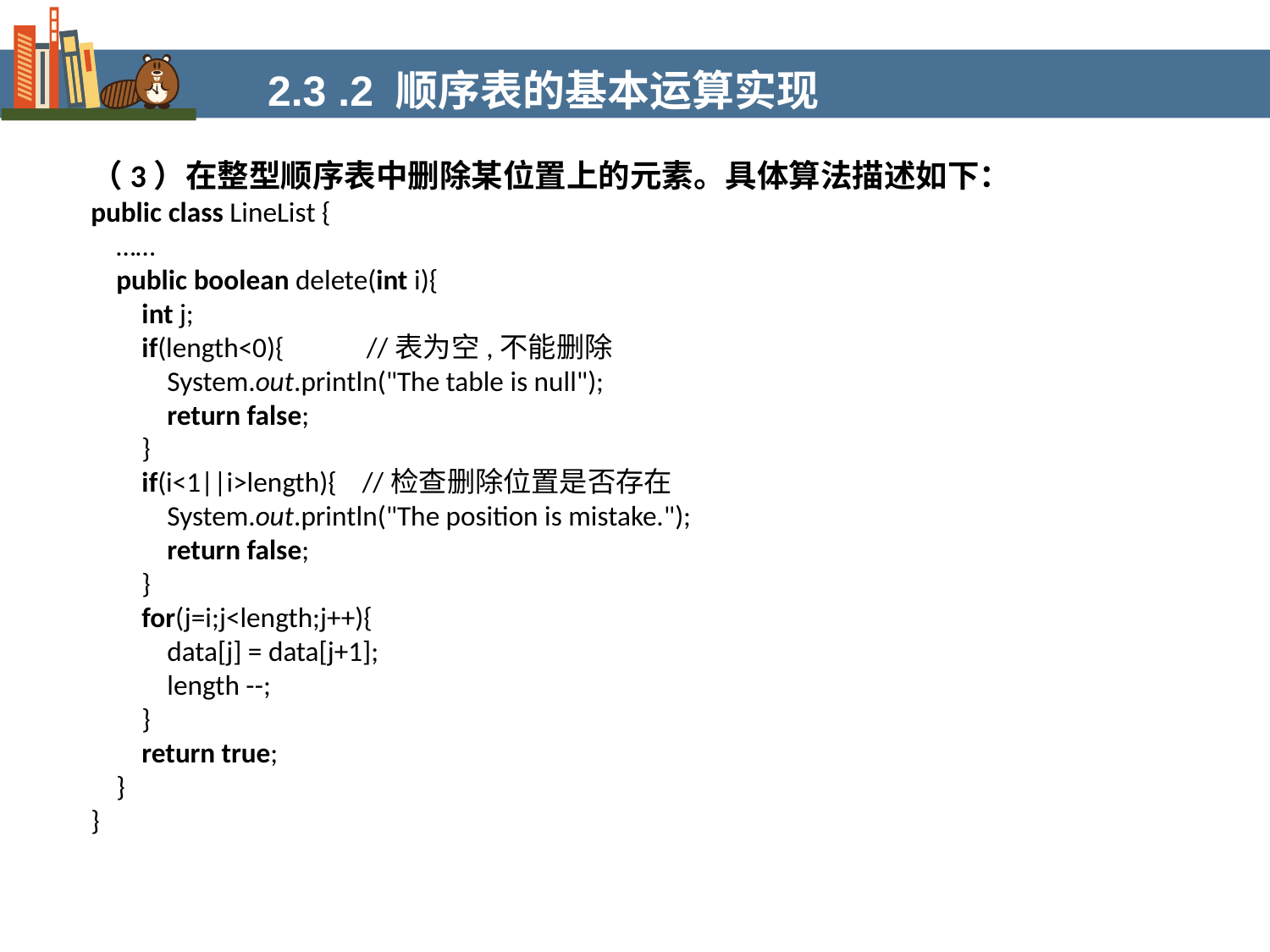

2.3 .2 顺序表的基本运算实现
（3）在整型顺序表中删除某位置上的元素。具体算法描述如下：
public class LineList {
    ……
    public boolean delete(int i){
        int j;
        if(length<0){             //表为空,不能删除
            System.out.println("The table is null");
            return false;
        }
        if(i<1||i>length){    //检查删除位置是否存在
            System.out.println("The position is mistake.");
            return false;
        }
        for(j=i;j<length;j++){
            data[j] = data[j+1];
            length --;
        }
        return true;
    }
}